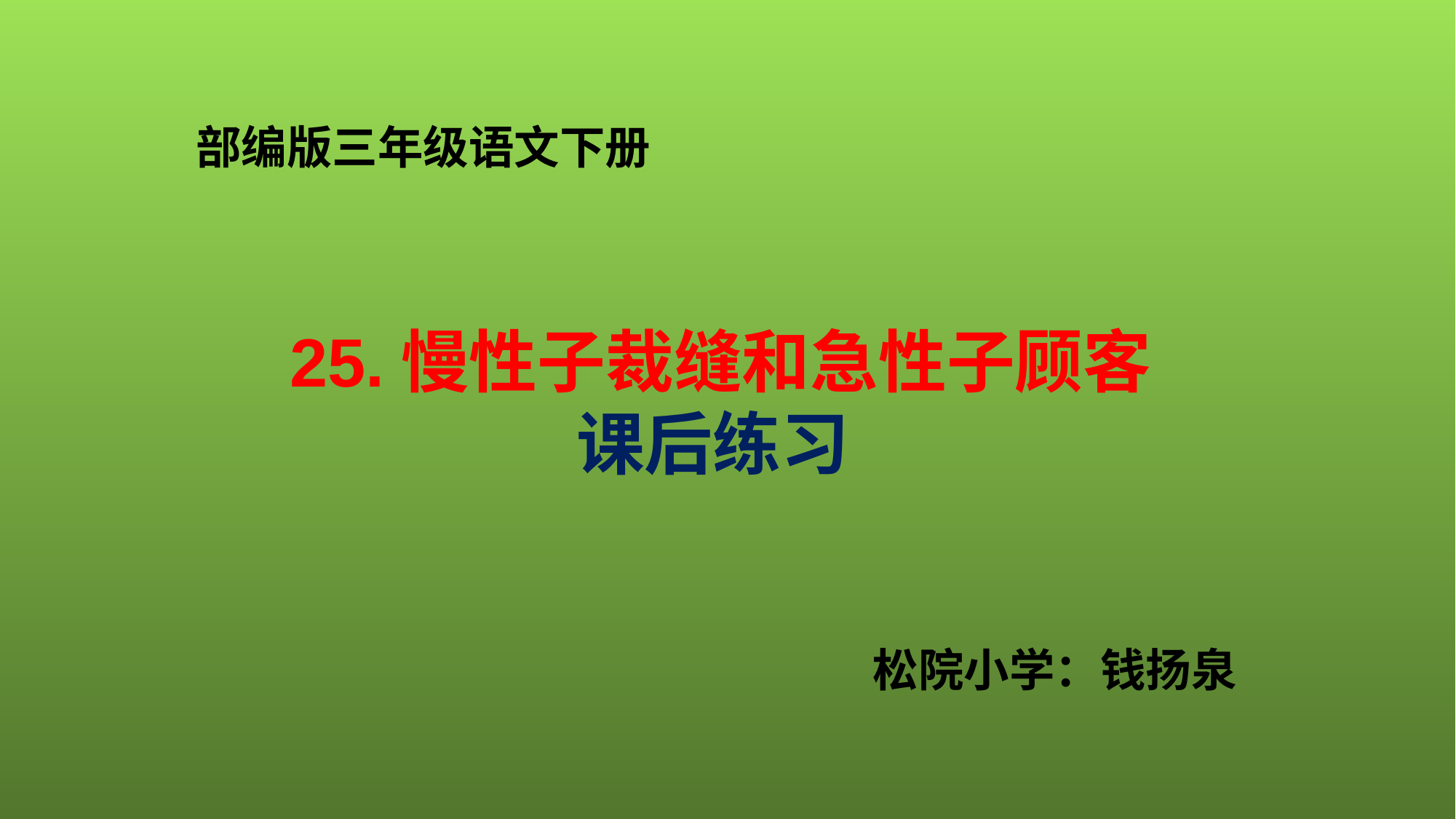

部编版三年级语文下册
25.慢性子裁缝和急性子顾客
课后练习
松院小学：钱扬泉